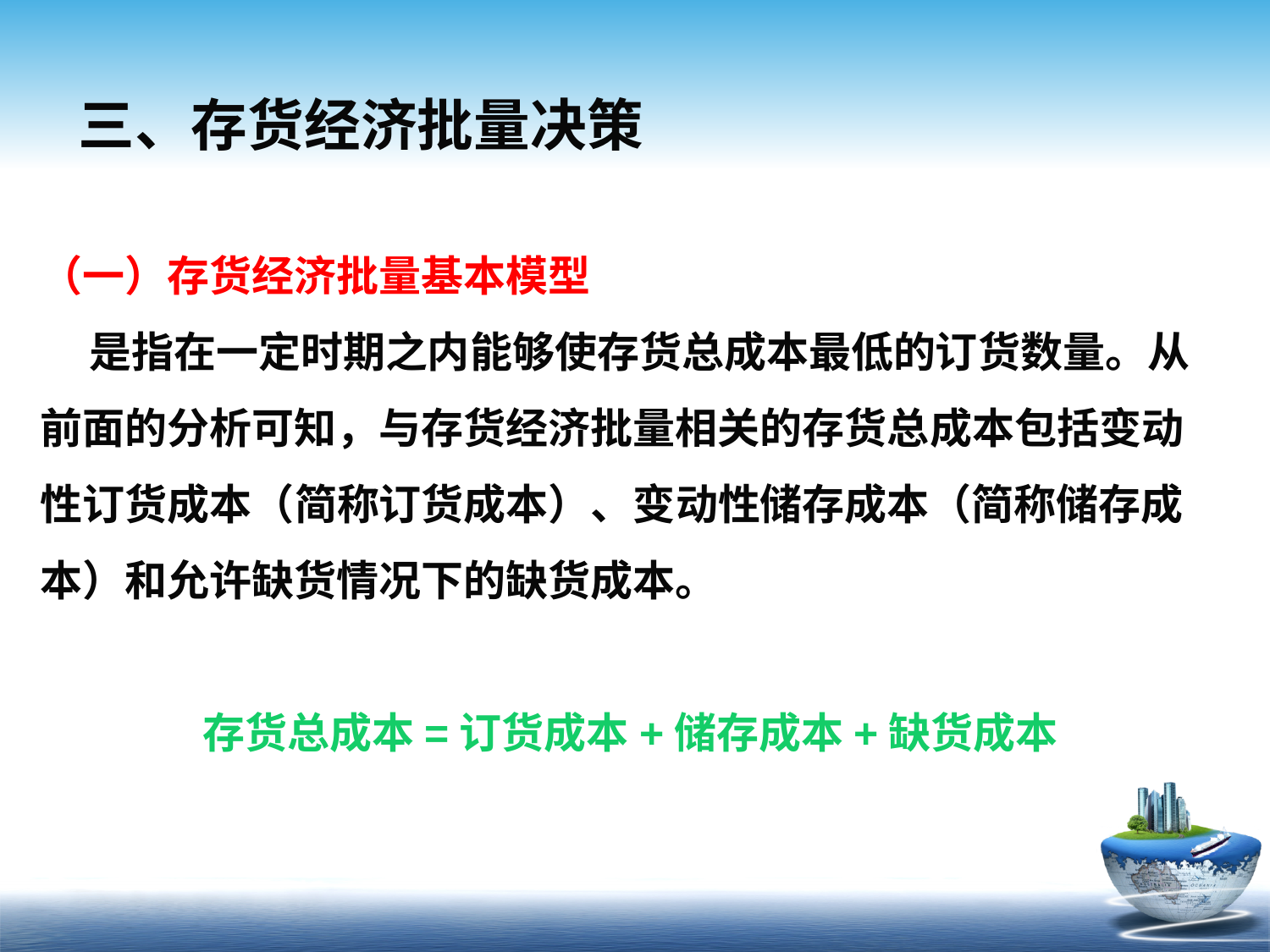

# 三、存货经济批量决策
（一）存货经济批量基本模型
    是指在一定时期之内能够使存货总成本最低的订货数量。从前面的分析可知，与存货经济批量相关的存货总成本包括变动性订货成本（简称订货成本）、变动性储存成本（简称储存成本）和允许缺货情况下的缺货成本。

存货总成本=订货成本+储存成本+缺货成本

广义
狭义